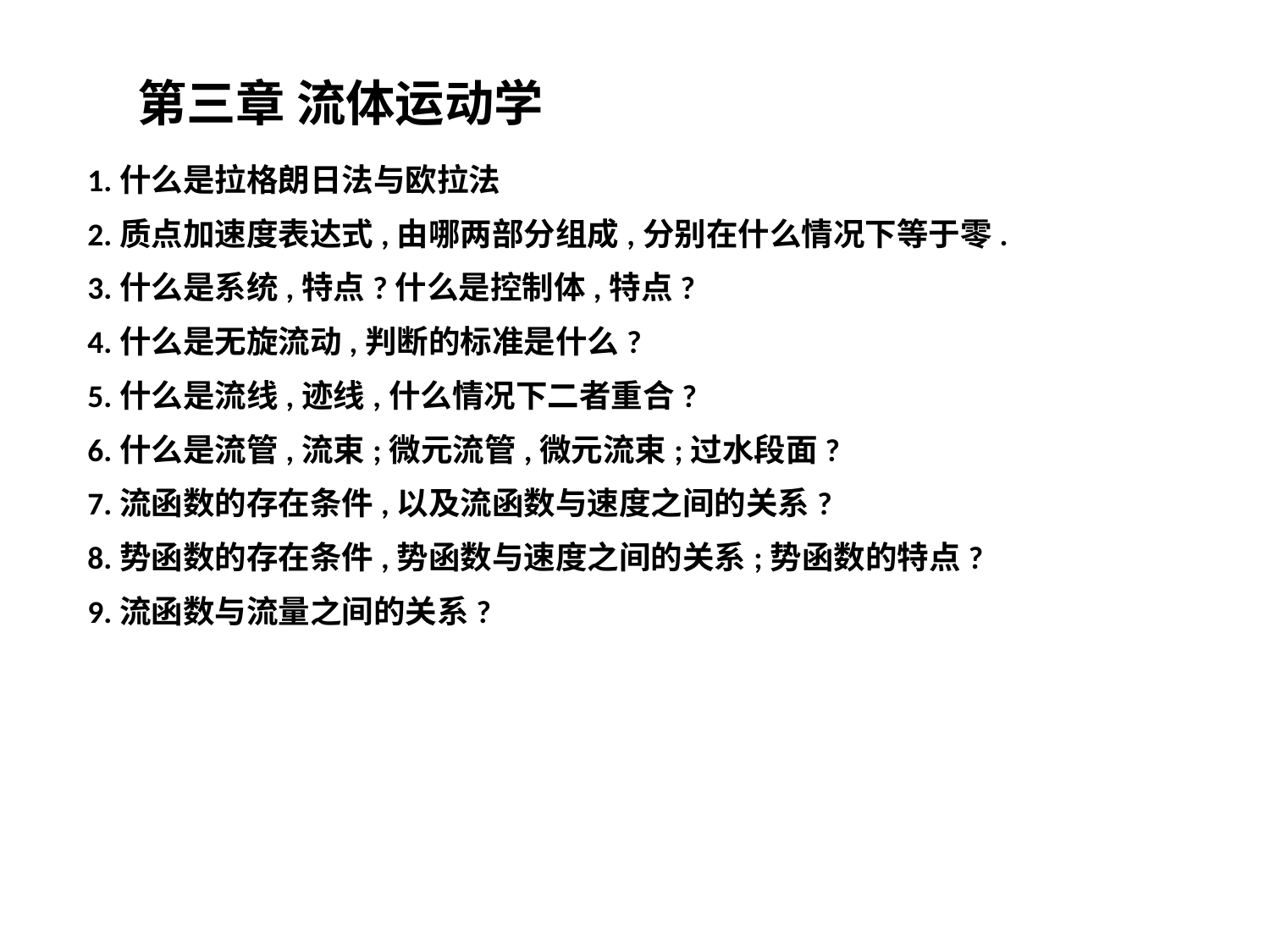

第三章 流体运动学
1.什么是拉格朗日法与欧拉法
2.质点加速度表达式,由哪两部分组成,分别在什么情况下等于零.
3.什么是系统,特点?什么是控制体,特点?
4.什么是无旋流动,判断的标准是什么?
5.什么是流线,迹线,什么情况下二者重合?
6.什么是流管,流束;微元流管,微元流束;过水段面?
7.流函数的存在条件,以及流函数与速度之间的关系?
8.势函数的存在条件,势函数与速度之间的关系;势函数的特点?
9.流函数与流量之间的关系?